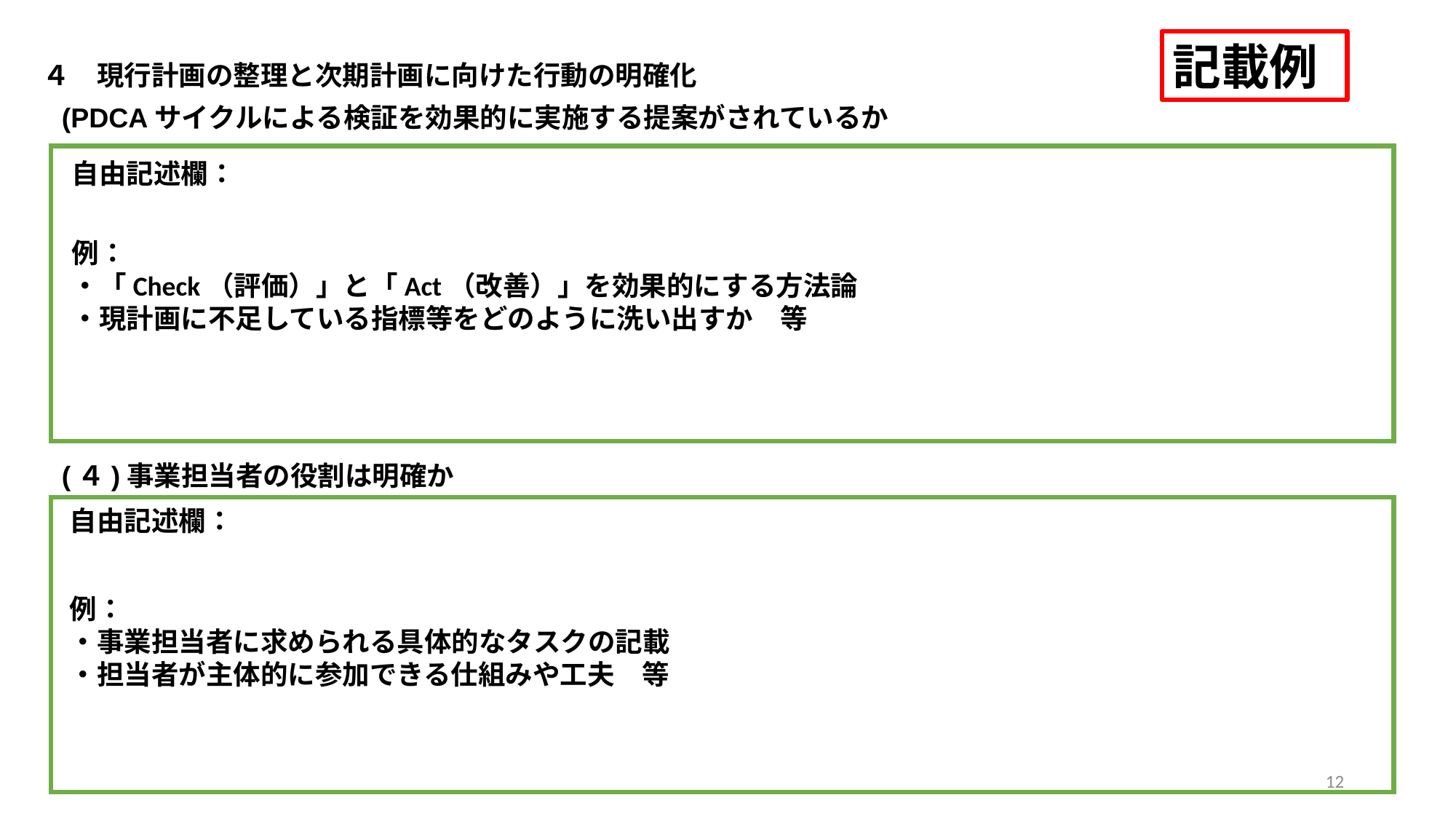

記載例
４　現行計画の整理と次期計画に向けた行動の明確化
(PDCAサイクルによる検証を効果的に実施する提案がされているか

自由記述欄：
例：
・「Check（評価）」と「Act（改善）」を効果的にする方法論
・現計画に不足している指標等をどのように洗い出すか　等
(４)事業担当者の役割は明確か

自由記述欄：
例：
・事業担当者に求められる具体的なタスクの記載
・担当者が主体的に参加できる仕組みや工夫　等
12